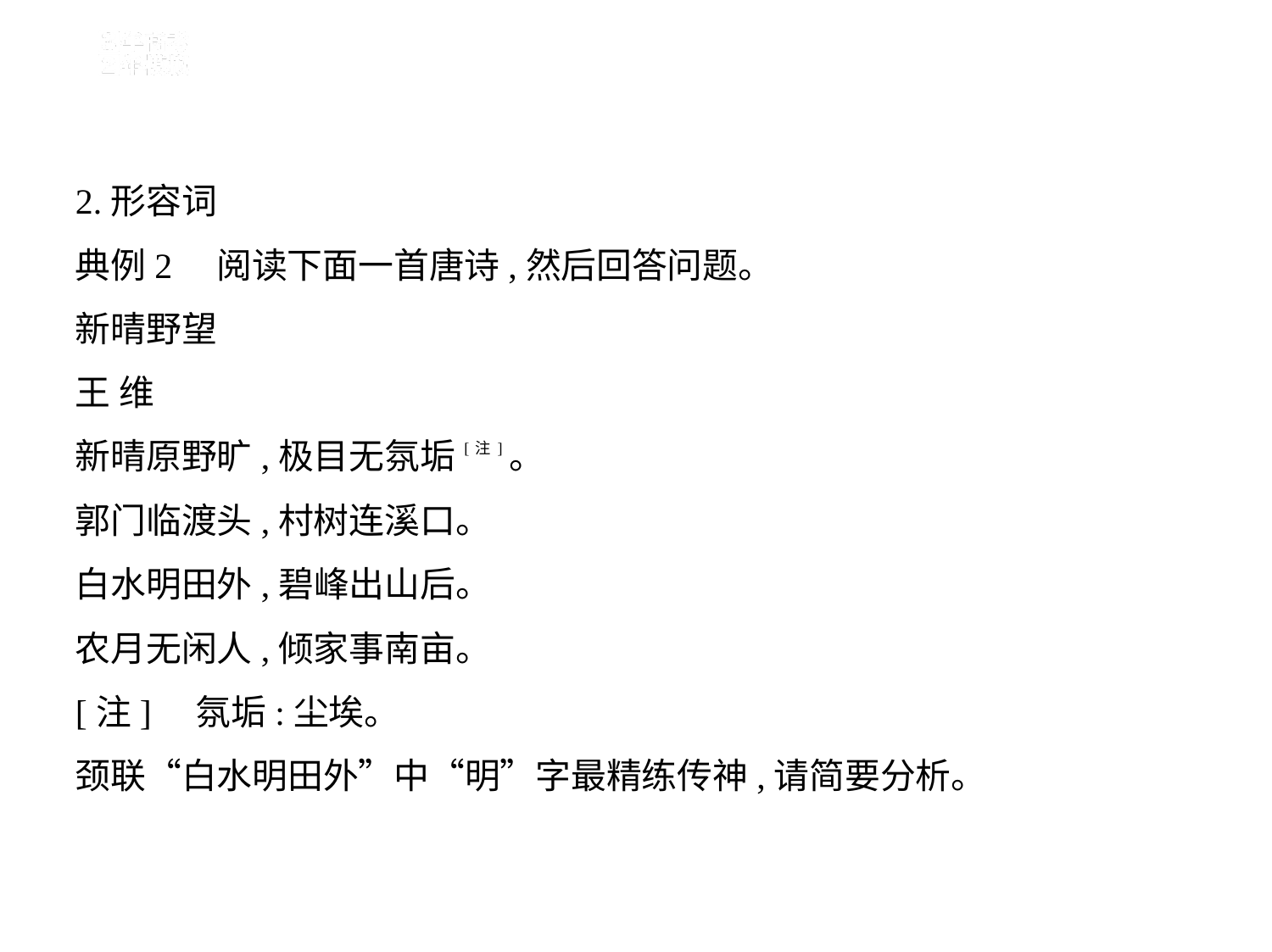

2.形容词
典例2　阅读下面一首唐诗,然后回答问题。
新晴野望
王 维
新晴原野旷,极目无氛垢[注]。
郭门临渡头,村树连溪口。
白水明田外,碧峰出山后。
农月无闲人,倾家事南亩。
[注]    氛垢:尘埃。
颈联“白水明田外”中“明”字最精练传神,请简要分析。